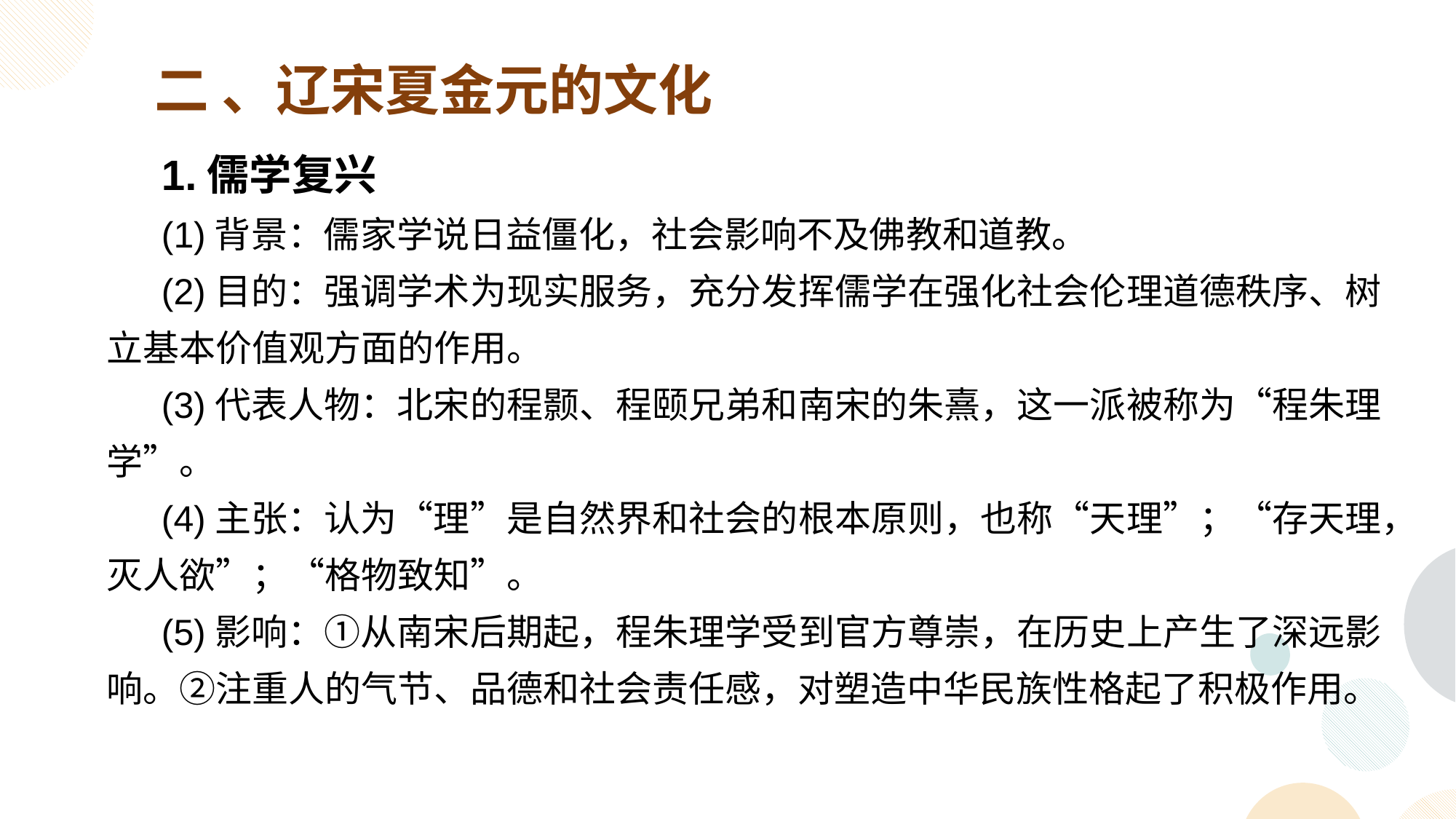

二 、辽宋夏金元的文化
1.儒学复兴
(1)背景：儒家学说日益僵化，社会影响不及佛教和道教。
(2)目的：强调学术为现实服务，充分发挥儒学在强化社会伦理道德秩序、树立基本价值观方面的作用。
(3)代表人物：北宋的程颢、程颐兄弟和南宋的朱熹，这一派被称为“程朱理学”。
(4)主张：认为“理”是自然界和社会的根本原则，也称“天理”；“存天理，灭人欲”；“格物致知”。
(5)影响：①从南宋后期起，程朱理学受到官方尊崇，在历史上产生了深远影响。②注重人的气节、品德和社会责任感，对塑造中华民族性格起了积极作用。